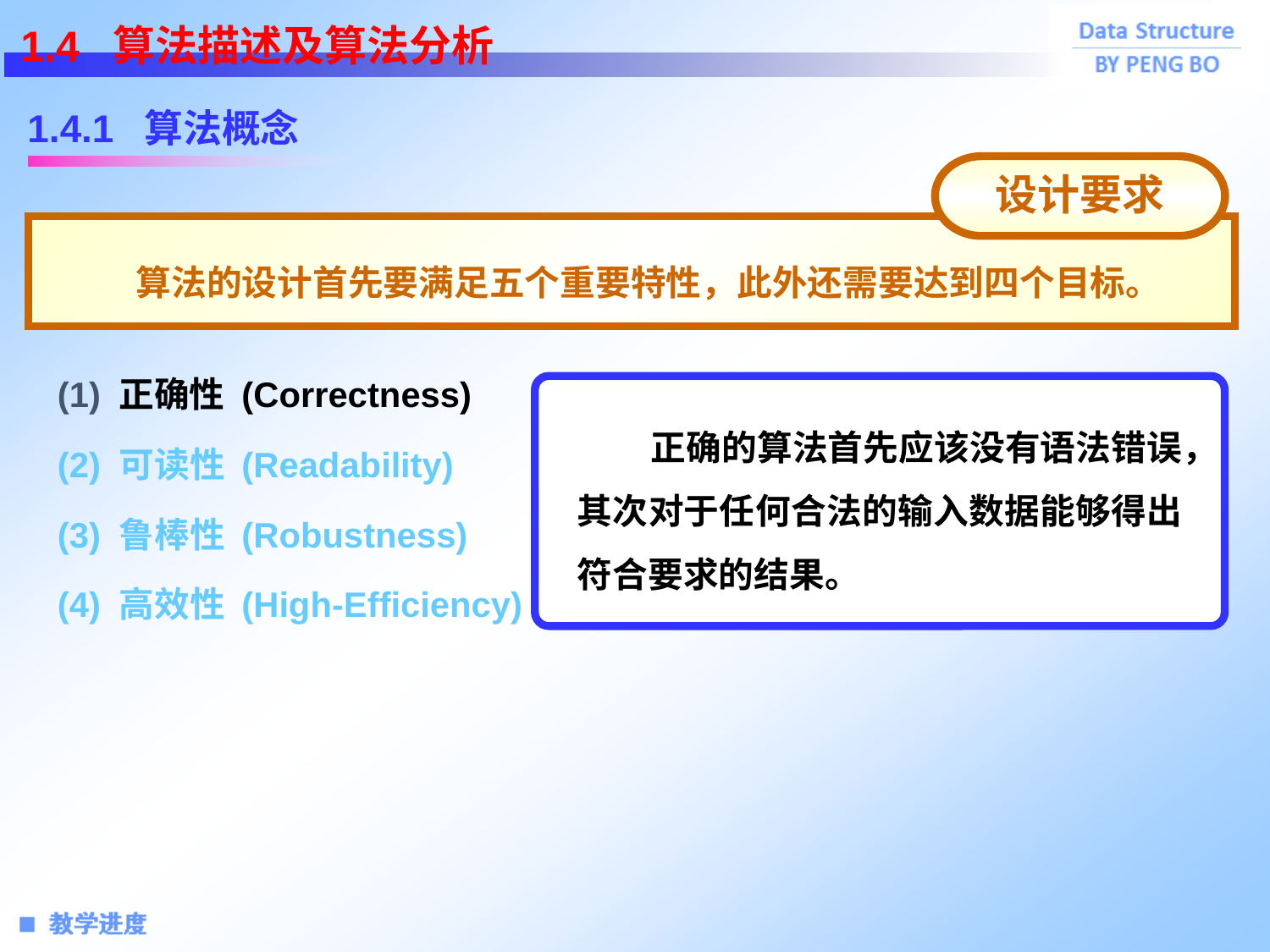

1.4  算法描述及算法分析

1.4.1  算法概念
设计要求

        算法的设计首先要满足五个重要特性，此外还需要达到四个目标。
(1) 正确性 (Correctness)

        正确的算法首先应该没有语法错误，其次对于任何合法的输入数据能够得出符合要求的结果。
(2) 可读性 (Readability)
(3) 鲁棒性 (Robustness)
(4) 高效性 (High-Efficiency)